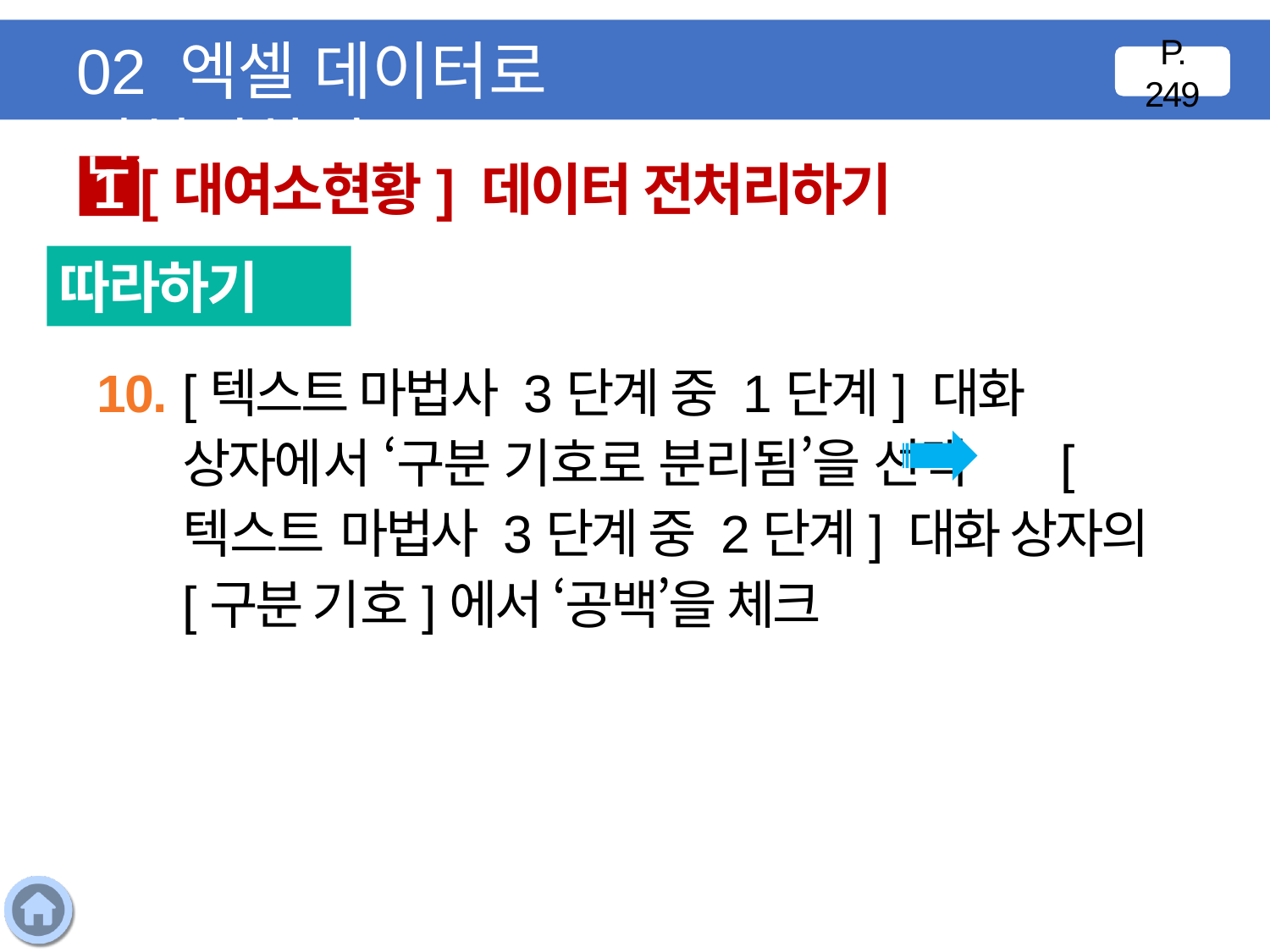

02 엑셀 데이터로 전처리하기
P. 249
[대여소현황] 데이터 전처리하기
1
따라하기
10. [텍스트 마법사 3단계 중 1단계] 대화 상자에서 ‘구분 기호로 분리됨’을 선택      [텍스트 마법사 3단계 중 2단계] 대화 상자의 [구분 기호]에서 ‘공백’을 체크